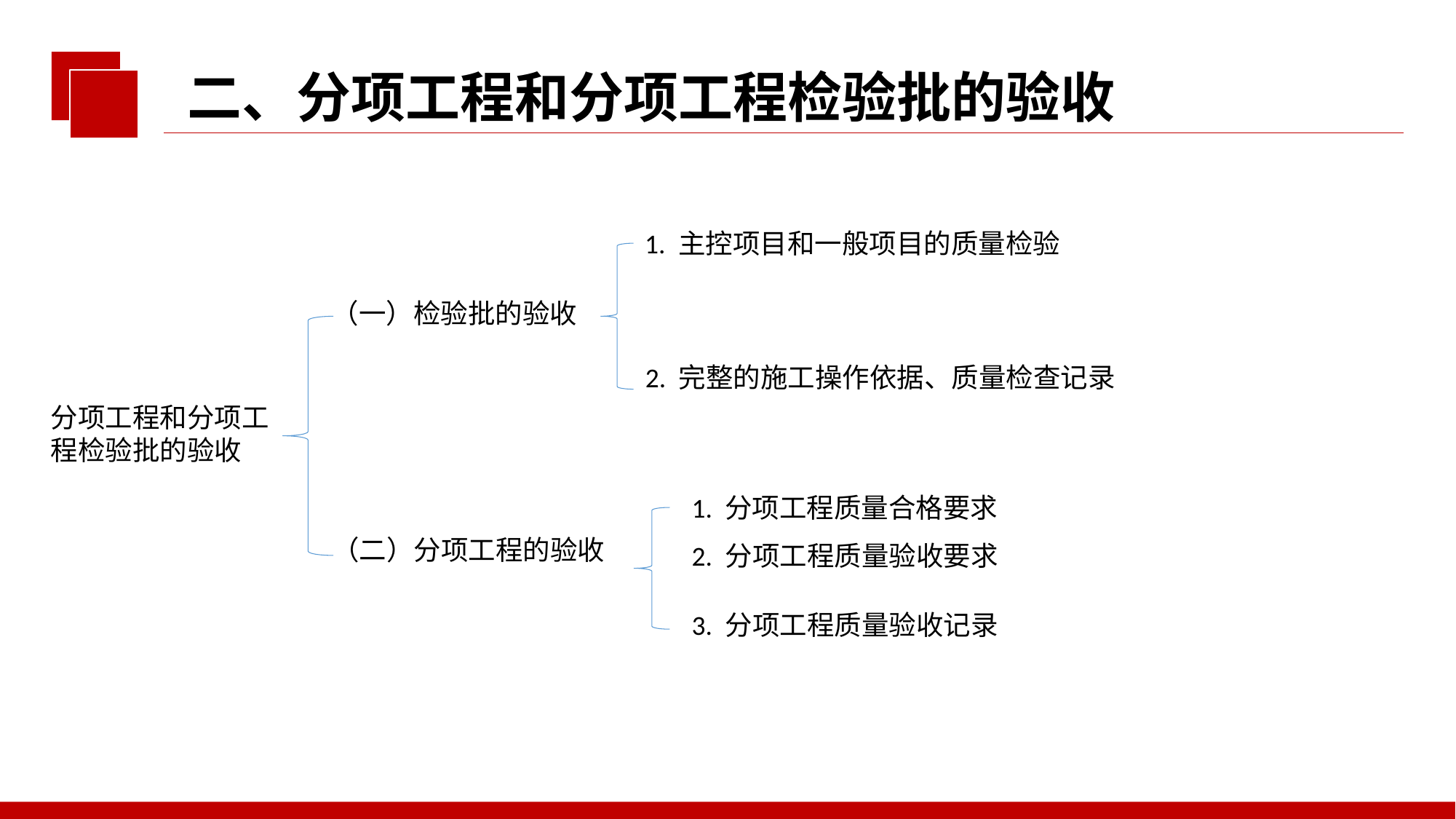

二、分项工程和分项工程检验批的验收
1. 主控项目和一般项目的质量检验

（一）检验批的验收

2. 完整的施工操作依据、质量检查记录
分项工程和分项工程检验批的验收
1. 分项工程质量合格要求

（二）分项工程的验收
2. 分项工程质量验收要求
3. 分项工程质量验收记录